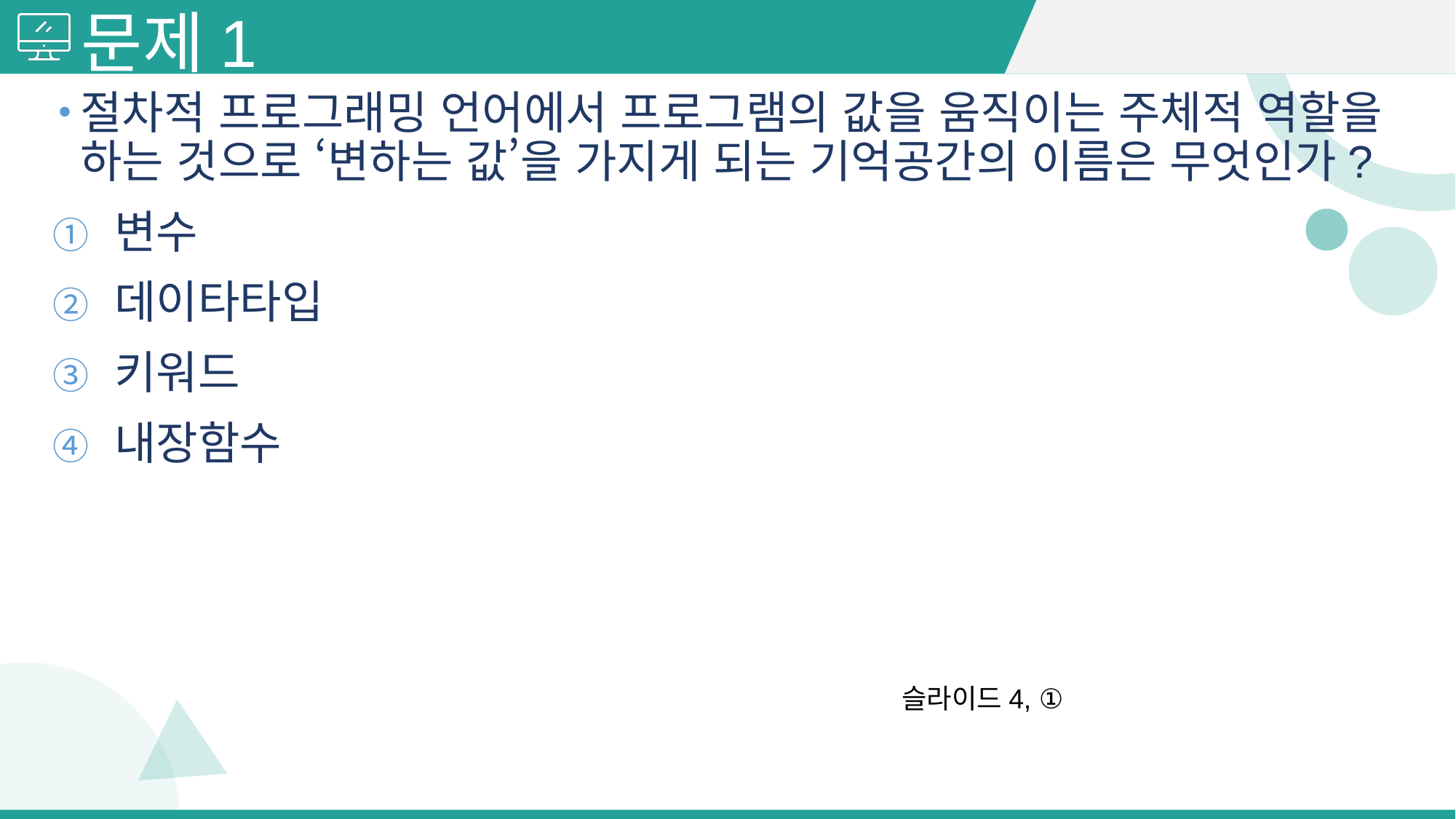

# 문제1
절차적 프로그래밍 언어에서 프로그램의 값을 움직이는 주체적 역할을 하는 것으로 ‘변하는 값’을 가지게 되는 기억공간의 이름은 무엇인가?
변수
데이타타입
키워드
내장함수
슬라이드4, ①